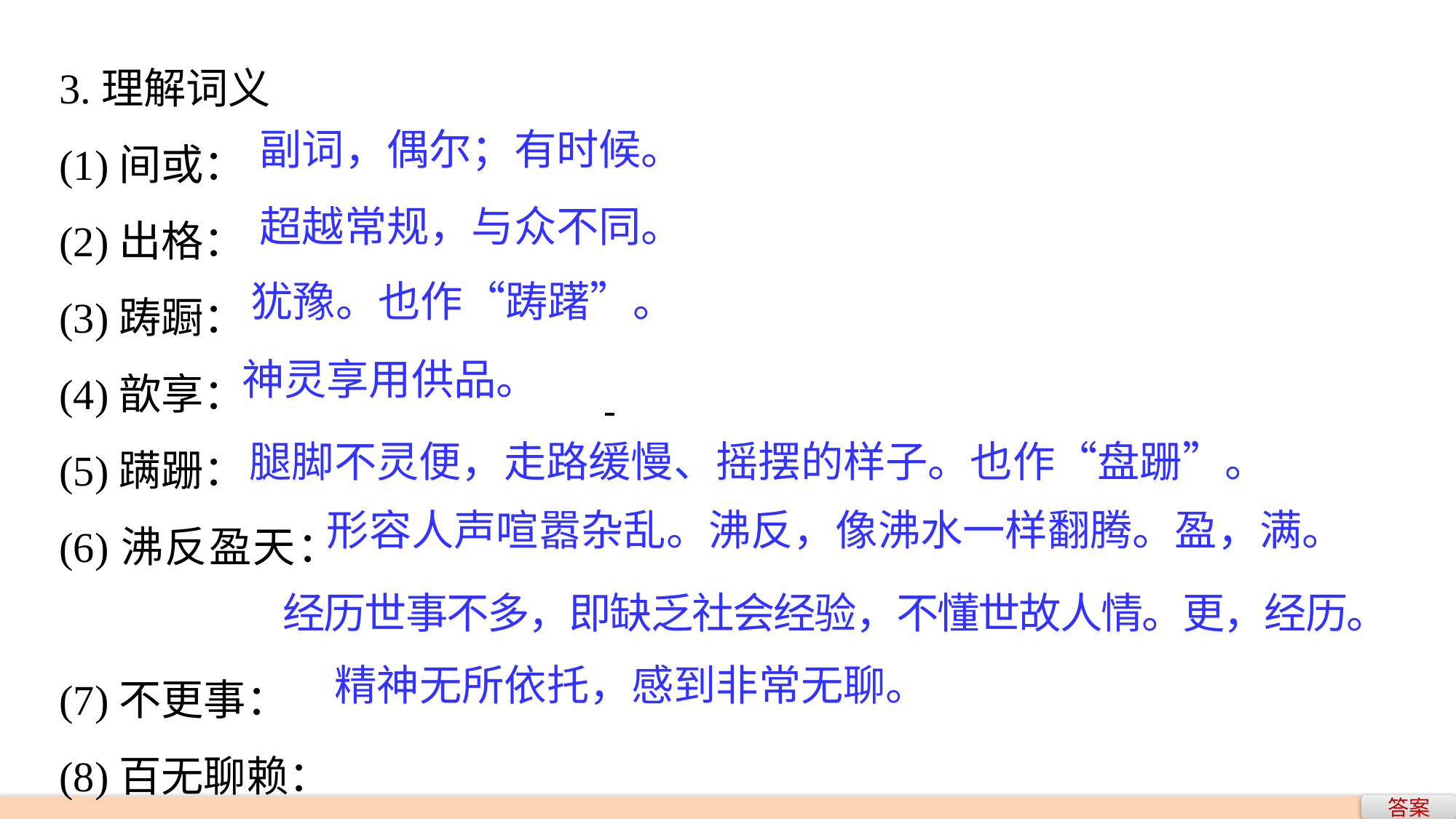

3.理解词义
(1)间或：
(2)出格：
(3)踌蹰：
(4)歆享：
(5)蹒跚：
(6)沸反盈天：
(7)不更事：
(8)百无聊赖：
副词，偶尔；有时候。
超越常规，与众不同。
犹豫。也作“踌躇”。
神灵享用供品。
腿脚不灵便，走路缓慢、摇摆的样子。也作“盘跚”。
形容人声喧嚣杂乱。沸反，像沸水一样翻腾。盈，满。
经历世事不多，即缺乏社会经验，不懂世故人情。更，经历。
精神无所依托，感到非常无聊。
答案